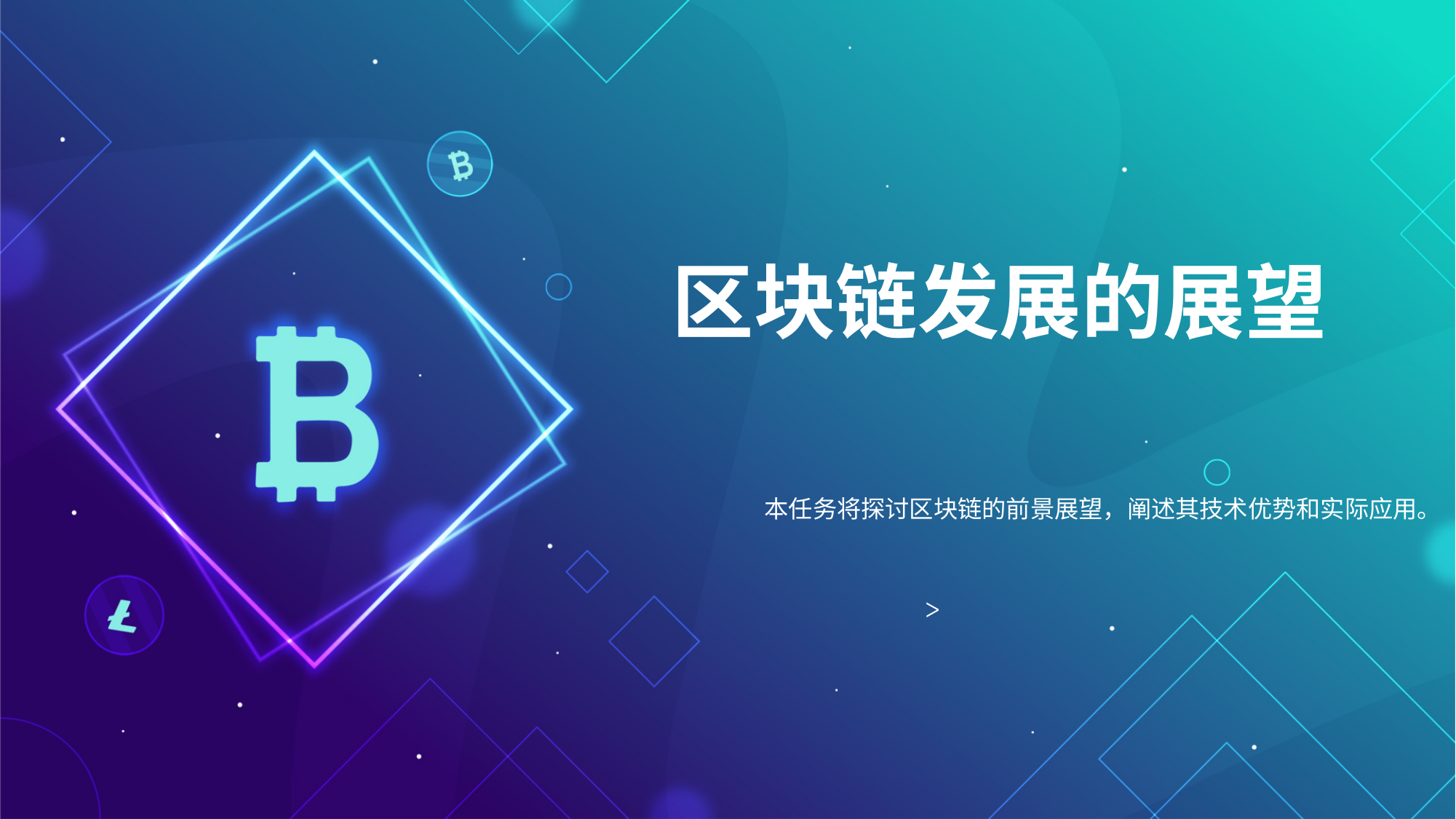

区块链发展的展望
本任务将探讨区块链的前景展望，阐述其技术优势和实际应用。
>